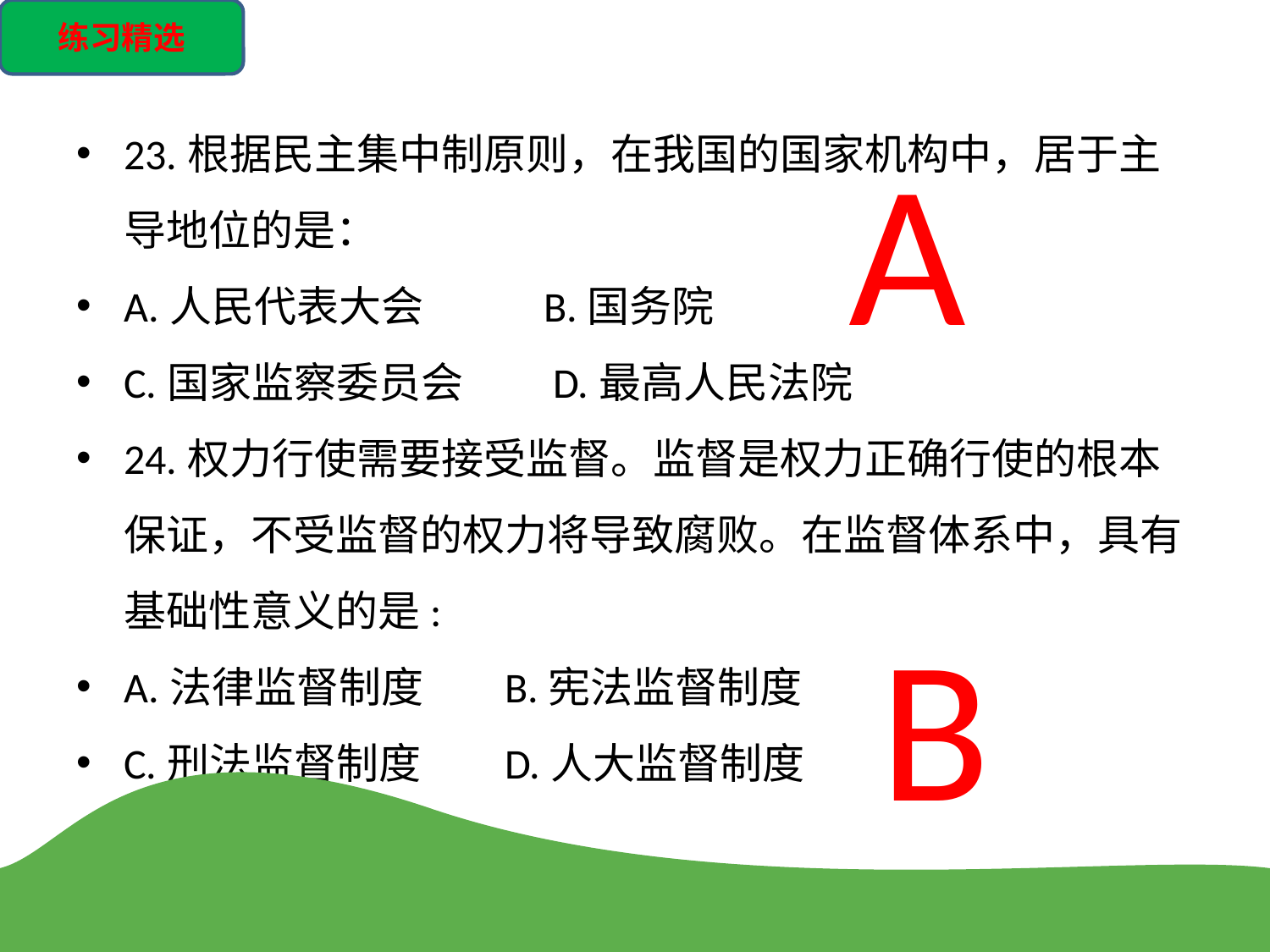

练习精选
23.根据民主集中制原则，在我国的国家机构中，居于主导地位的是：
A.人民代表大会	   B.国务院
C.国家监察委员会	    D.最高人民法院
24.权力行使需要接受监督。监督是权力正确行使的根本保证，不受监督的权力将导致腐败。在监督体系中，具有基础性意义的是:
A.法律监督制度	B.宪法监督制度
C.刑法监督制度	D.人大监督制度

A
B